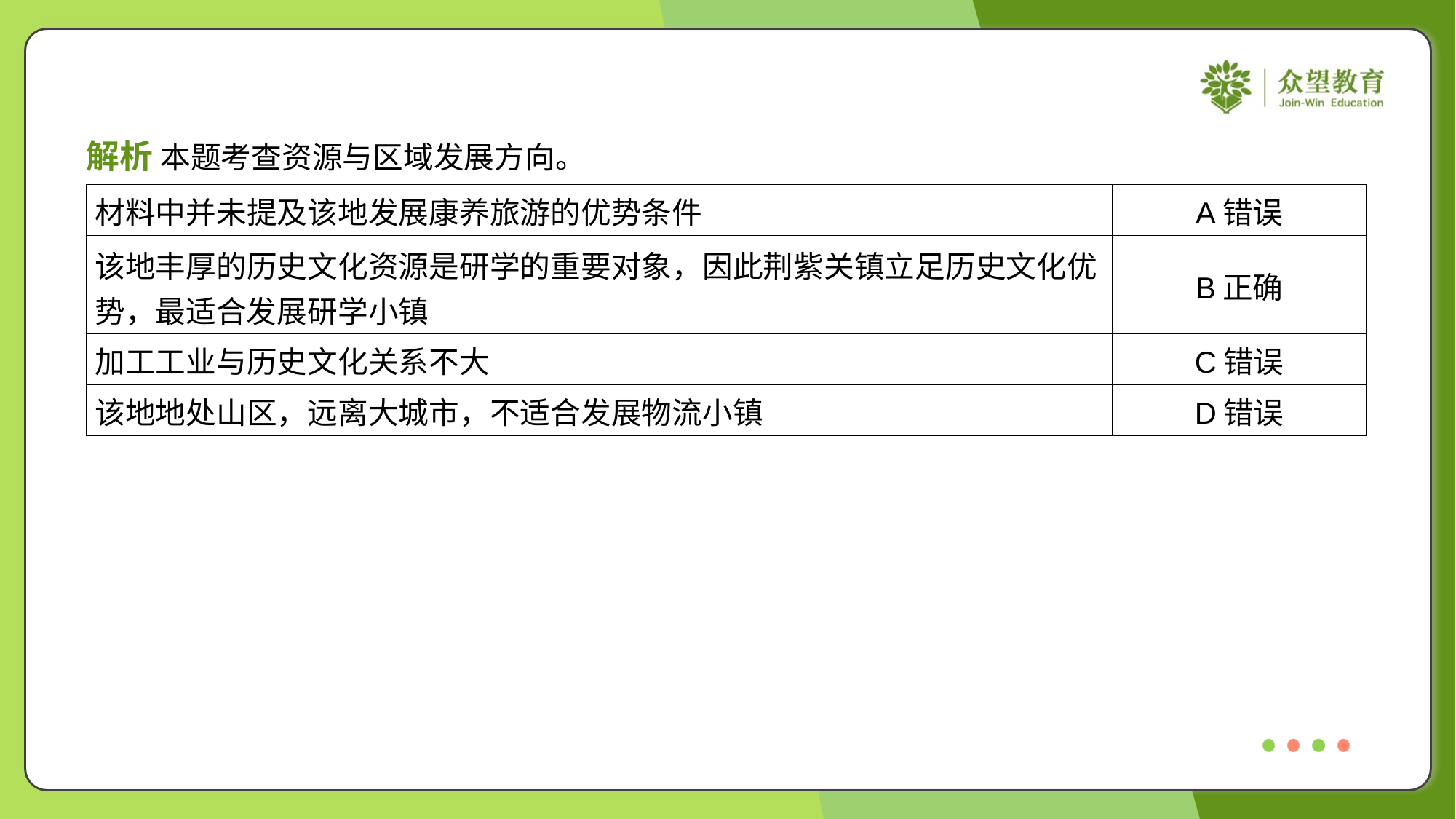

解析 本题考查资源与区域发展方向。
| 材料中并未提及该地发展康养旅游的优势条件 | A错误 |
| --- | --- |
| 该地丰厚的历史文化资源是研学的重要对象，因此荆紫关镇立足历史文化优 势，最适合发展研学小镇 | B正确 |
| 加工工业与历史文化关系不大 | C错误 |
| 该地地处山区，远离大城市，不适合发展物流小镇 | D错误 |